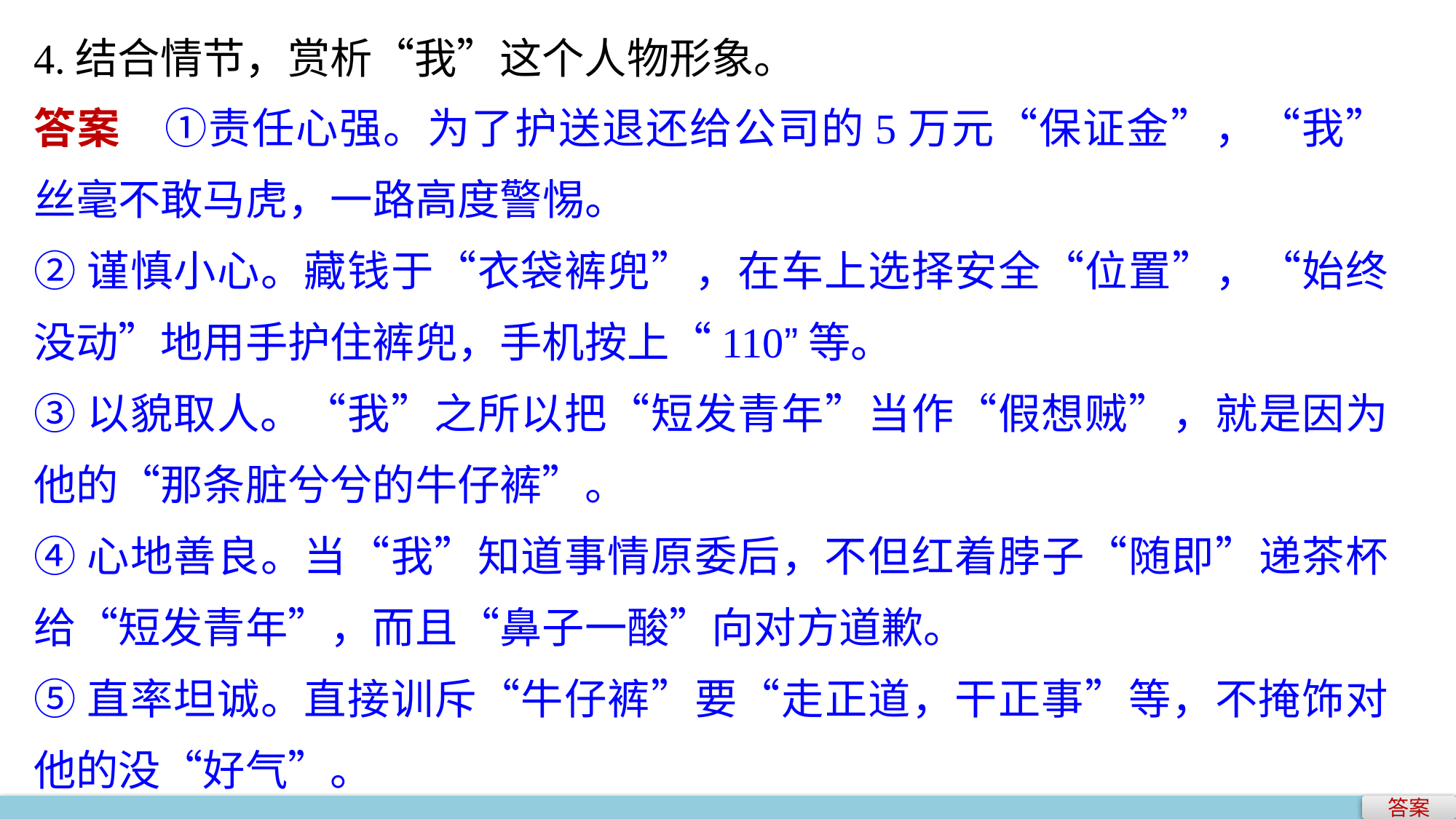

4.结合情节，赏析“我”这个人物形象。
答案　①责任心强。为了护送退还给公司的5万元“保证金”，“我”丝毫不敢马虎，一路高度警惕。
②谨慎小心。藏钱于“衣袋裤兜”，在车上选择安全“位置”，“始终没动”地用手护住裤兜，手机按上“110”等。
③以貌取人。“我”之所以把“短发青年”当作“假想贼”，就是因为他的“那条脏兮兮的牛仔裤”。
④心地善良。当“我”知道事情原委后，不但红着脖子“随即”递茶杯给“短发青年”，而且“鼻子一酸”向对方道歉。
⑤直率坦诚。直接训斥“牛仔裤”要“走正道，干正事”等，不掩饰对他的没“好气”。

答案